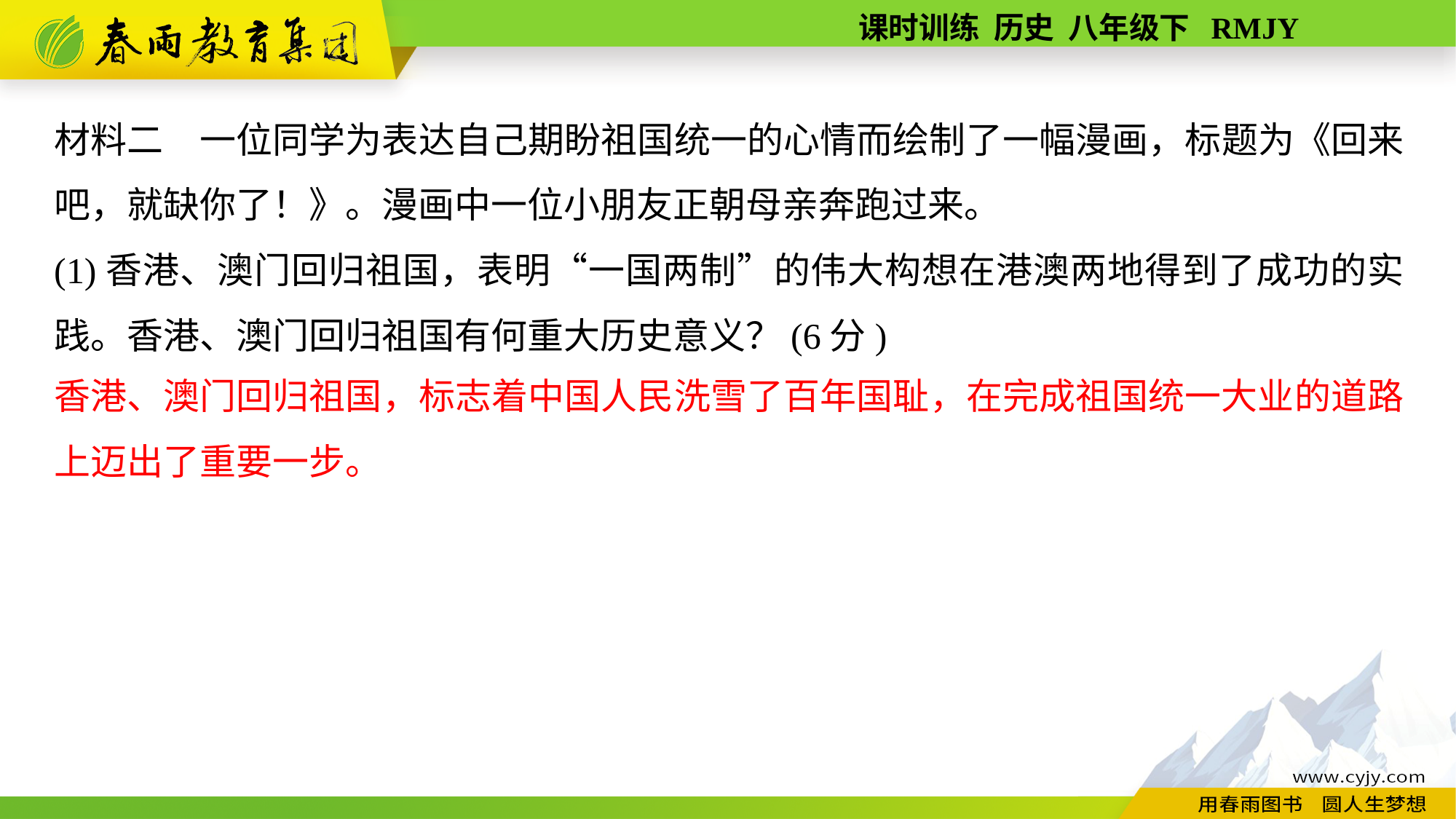

材料二　一位同学为表达自己期盼祖国统一的心情而绘制了一幅漫画，标题为《回来吧，就缺你了！》。漫画中一位小朋友正朝母亲奔跑过来。
(1)香港、澳门回归祖国，表明“一国两制”的伟大构想在港澳两地得到了成功的实践。香港、澳门回归祖国有何重大历史意义？(6分)
香港、澳门回归祖国，标志着中国人民洗雪了百年国耻，在完成祖国统一大业的道路上迈出了重要一步。